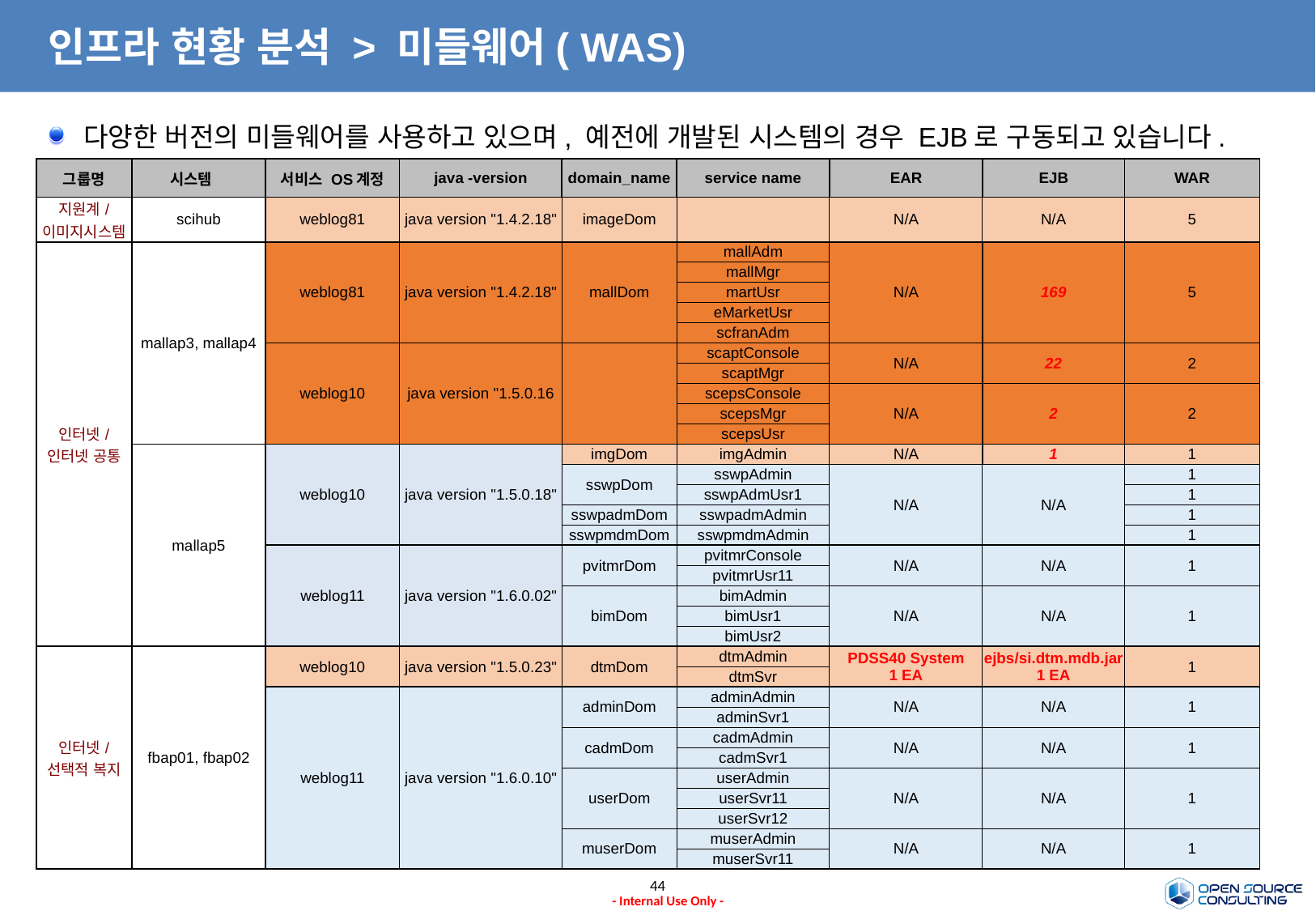

# 인프라 현황 분석 > 미들웨어( WAS)
다양한 버전의 미들웨어를 사용하고 있으며, 예전에 개발된 시스템의 경우 EJB로 구동되고 있습니다.
| 그룹명 | 시스템 | 서비스 OS계정 | java -version | domain\_name | service name | EAR | EJB | WAR |
| --- | --- | --- | --- | --- | --- | --- | --- | --- |
| 지원계/ 이미지시스템 | scihub | weblog81 | java version "1.4.2.18" | imageDom |  | N/A | N/A | 5 |
| 인터넷/ 인터넷 공통 | mallap3, mallap4 | weblog81 | java version "1.4.2.18" | mallDom | mallAdm | N/A | 169 | 5 |
|  |  |  |  |  | mallMgr |  |  |  |
|  |  |  |  |  | martUsr |  |  |  |
|  |  |  |  |  | eMarketUsr |  |  |  |
|  |  |  |  |  | scfranAdm |  |  |  |
|  |  | weblog10 | java version "1.5.0.16 |  | scaptConsole | N/A | 22 | 2 |
|  |  |  |  |  | scaptMgr |  |  |  |
|  |  |  |  |  | scepsConsole | N/A | 2 | 2 |
|  |  |  |  |  | scepsMgr |  |  |  |
|  |  |  |  |  | scepsUsr |  |  |  |
|  | mallap5 | weblog10 | java version "1.5.0.18" | imgDom | imgAdmin | N/A | 1 | 1 |
|  |  |  |  | sswpDom | sswpAdmin | N/A | N/A | 1 |
|  |  |  |  |  | sswpAdmUsr1 |  |  | 1 |
|  |  |  |  | sswpadmDom | sswpadmAdmin |  |  | 1 |
|  |  |  |  | sswpmdmDom | sswpmdmAdmin |  |  | 1 |
|  |  | weblog11 | java version "1.6.0.02" | pvitmrDom | pvitmrConsole | N/A | N/A | 1 |
|  |  |  |  |  | pvitmrUsr11 |  |  |  |
|  |  |  |  | bimDom | bimAdmin | N/A | N/A | 1 |
|  |  |  |  |  | bimUsr1 |  |  |  |
|  |  |  |  |  | bimUsr2 |  |  |  |
| 인터넷/ 선택적 복지 | fbap01, fbap02 | weblog10 | java version "1.5.0.23" | dtmDom | dtmAdmin | PDSS40 System 1 EA | ejbs/si.dtm.mdb.jar 1 EA | 1 |
|  |  |  |  |  | dtmSvr |  |  |  |
|  |  | weblog11 | java version "1.6.0.10" | adminDom | adminAdmin | N/A | N/A | 1 |
|  |  |  |  |  | adminSvr1 |  |  |  |
|  |  |  |  | cadmDom | cadmAdmin | N/A | N/A | 1 |
|  |  |  |  |  | cadmSvr1 |  |  |  |
|  |  |  |  | userDom | userAdmin | N/A | N/A | 1 |
|  |  |  |  |  | userSvr11 |  |  |  |
|  |  |  |  |  | userSvr12 |  |  |  |
|  |  |  |  | muserDom | muserAdmin | N/A | N/A | 1 |
|  |  |  |  |  | muserSvr11 |  |  |  |